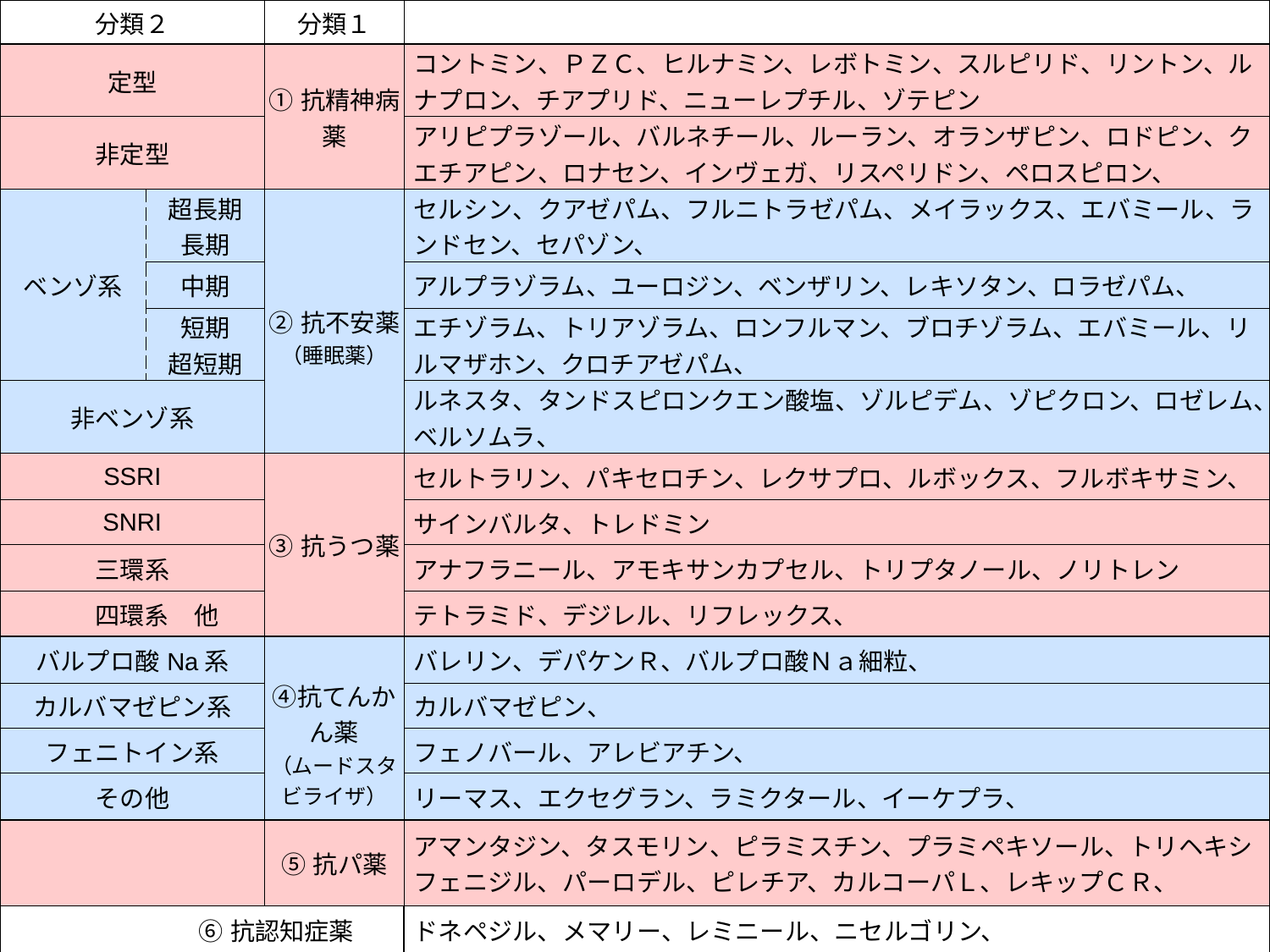

| 分類２ |  | 分類１ |  |
| --- | --- | --- | --- |
| 定型 |  | ①抗精神病薬 | コントミン、ＰＺＣ、ヒルナミン、レボトミン、スルピリド、リントン、ルナプロン、チアプリド、ニューレプチル、ゾテピン |
| 非定型 |  |  | アリピプラゾール、バルネチール、ルーラン、オランザピン、ロドピン、クエチアピン、ロナセン、インヴェガ、リスペリドン、ペロスピロン、 |
| ベンゾ系 | 超長期 長期 | ②抗不安薬 （睡眠薬） | セルシン、クアゼパム、フルニトラゼパム、メイラックス、エバミール、ランドセン、セパゾン、 |
|  | 中期 |  | アルプラゾラム、ユーロジン、ベンザリン、レキソタン、ロラゼパム、 |
|  | 短期 超短期 |  | エチゾラム、トリアゾラム、ロンフルマン、ブロチゾラム、エバミール、リルマザホン、クロチアゼパム、 |
| 非ベンゾ系 |  |  | ルネスタ、タンドスピロンクエン酸塩、ゾルピデム、ゾピクロン、ロゼレム、ベルソムラ、 |
| SSRI |  | ③抗うつ薬 | セルトラリン、パキセロチン、レクサプロ、ルボックス、フルボキサミン、 |
| SNRI |  |  | サインバルタ、トレドミン |
| 三環系 |  |  | アナフラニール、アモキサンカプセル、トリプタノール、ノリトレン |
| 四環系　他 |  |  | テトラミド、デジレル、リフレックス、 |
| バルプロ酸Na系 |  | ④抗てんかん薬 （ムードスタビライザ） | バレリン、デパケンＲ、バルプロ酸Ｎａ細粒、 |
| カルバマゼピン系 |  |  | カルバマゼピン、 |
| フェニトイン系 |  |  | フェノバール、アレビアチン、 |
| その他 |  |  | リーマス、エクセグラン、ラミクタール、イーケプラ、 |
|  |  | ⑤抗パ薬 | アマンタジン、タスモリン、ピラミスチン、プラミペキソール、トリヘキシフェニジル、パーロデル、ピレチア、カルコーパＬ、レキップＣＲ、 |
| ⑥抗認知症薬 |  |  | ドネペジル、メマリー、レミニール、ニセルゴリン、 |